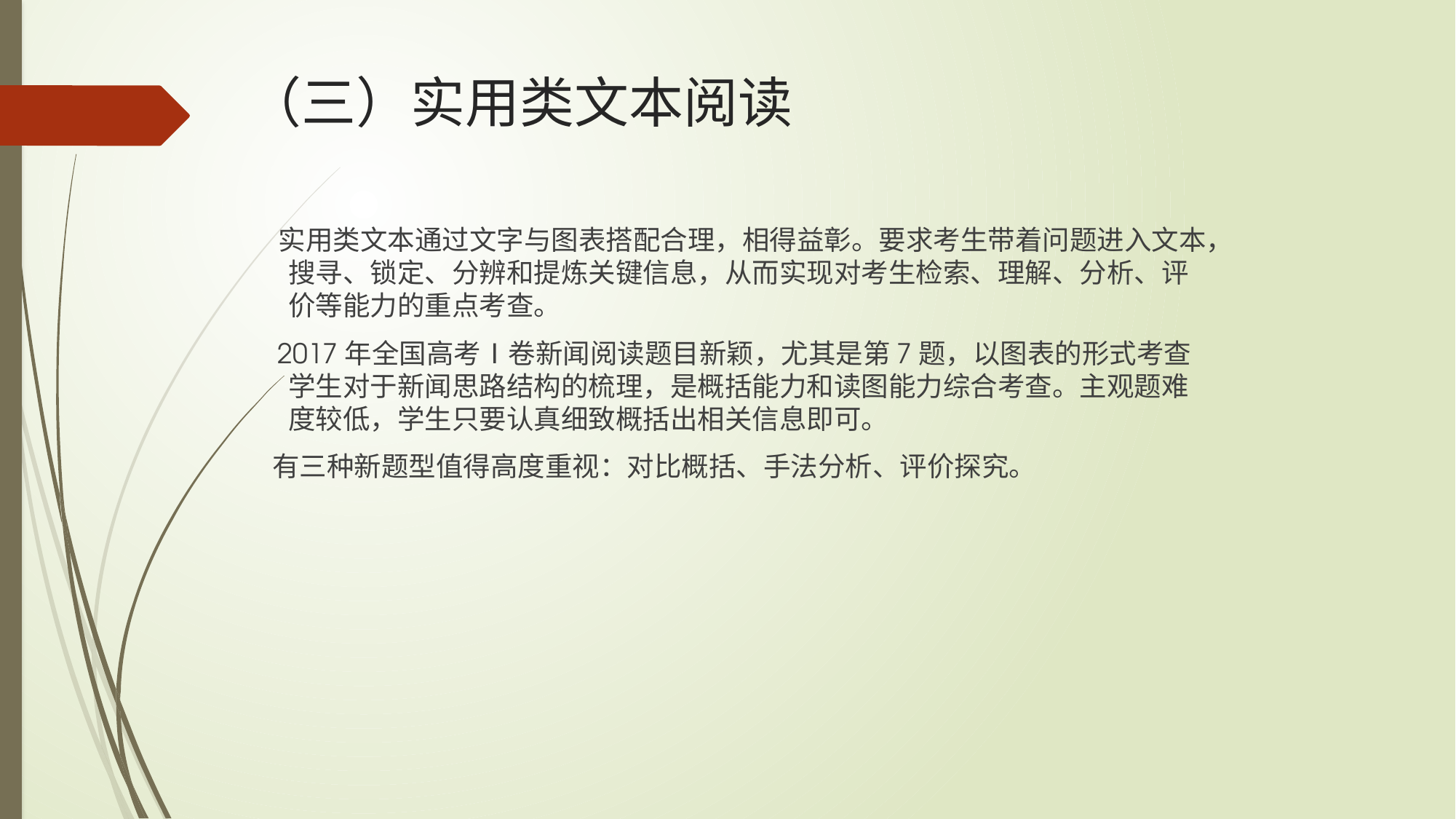

# （三）实用类文本阅读

    实用类文本通过文字与图表搭配合理，相得益彰。要求考生带着问题进入文本，搜寻、锁定、分辨和提炼关键信息，从而实现对考生检索、理解、分析、评价等能力的重点考查。
    2017年全国高考Ⅰ卷新闻阅读题目新颖，尤其是第7题，以图表的形式考查学生对于新闻思路结构的梳理，是概括能力和读图能力综合考查。主观题难度较低，学生只要认真细致概括出相关信息即可。
   有三种新题型值得高度重视：对比概括、手法分析、评价探究。